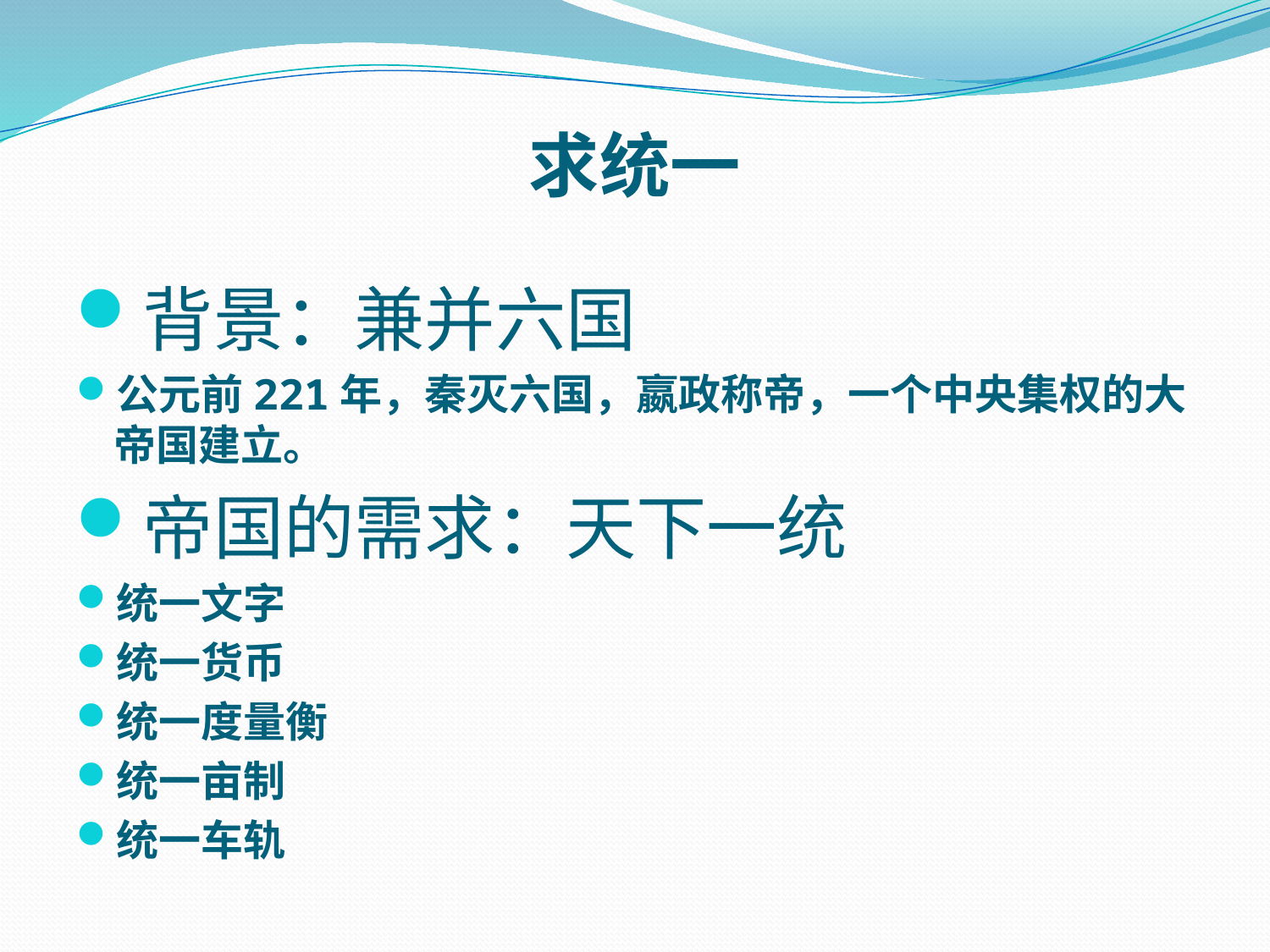

# 求统一
背景：兼并六国
公元前221年，秦灭六国，嬴政称帝，一个中央集权的大帝国建立。
帝国的需求：天下一统
统一文字
统一货币
统一度量衡
统一亩制
统一车轨